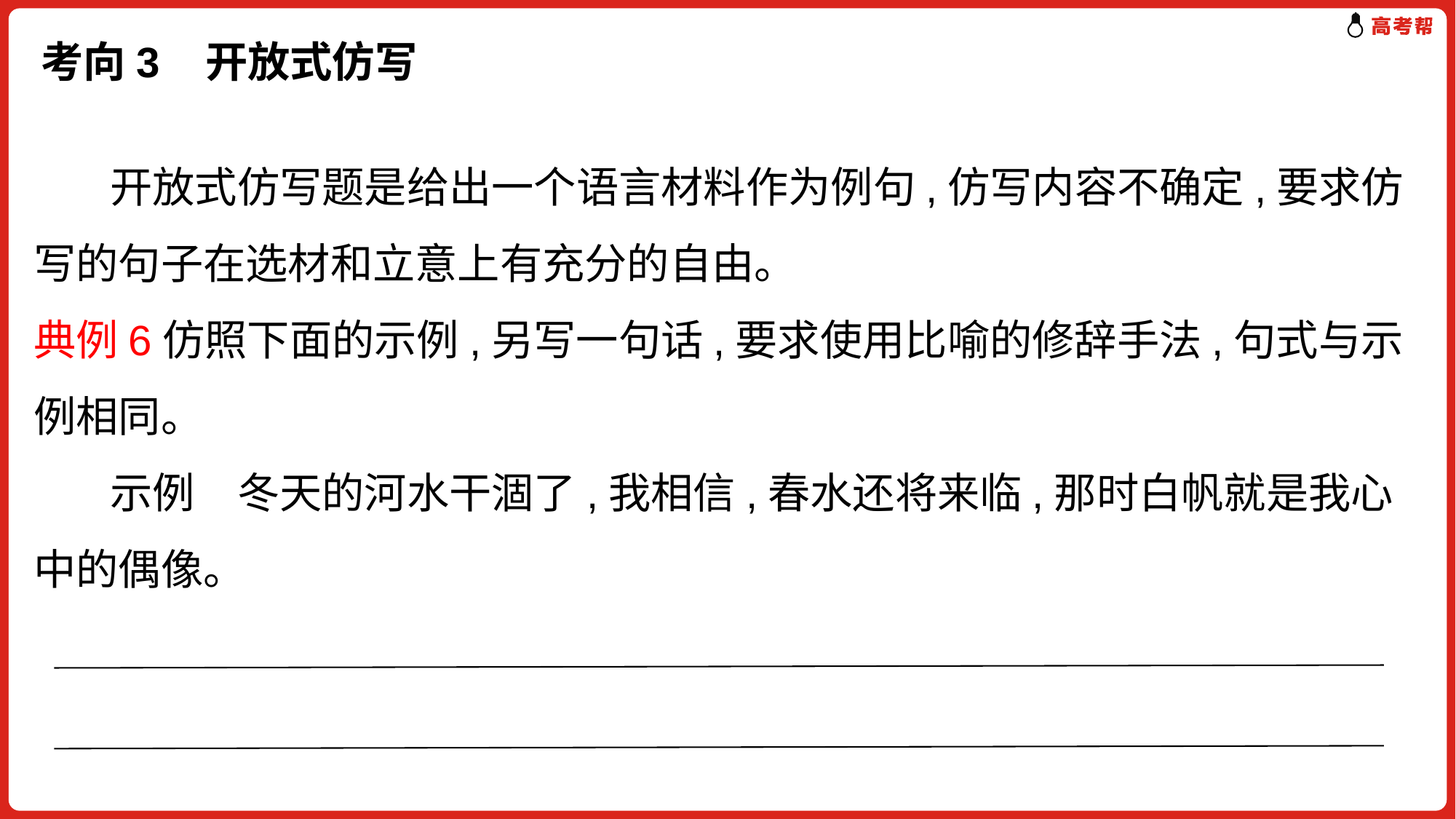

# 考向3   开放式仿写
       开放式仿写题是给出一个语言材料作为例句,仿写内容不确定,要求仿写的句子在选材和立意上有充分的自由。
典例6仿照下面的示例,另写一句话,要求使用比喻的修辞手法,句式与示例相同。
       示例　冬天的河水干涸了,我相信,春水还将来临,那时白帆就是我心中的偶像。